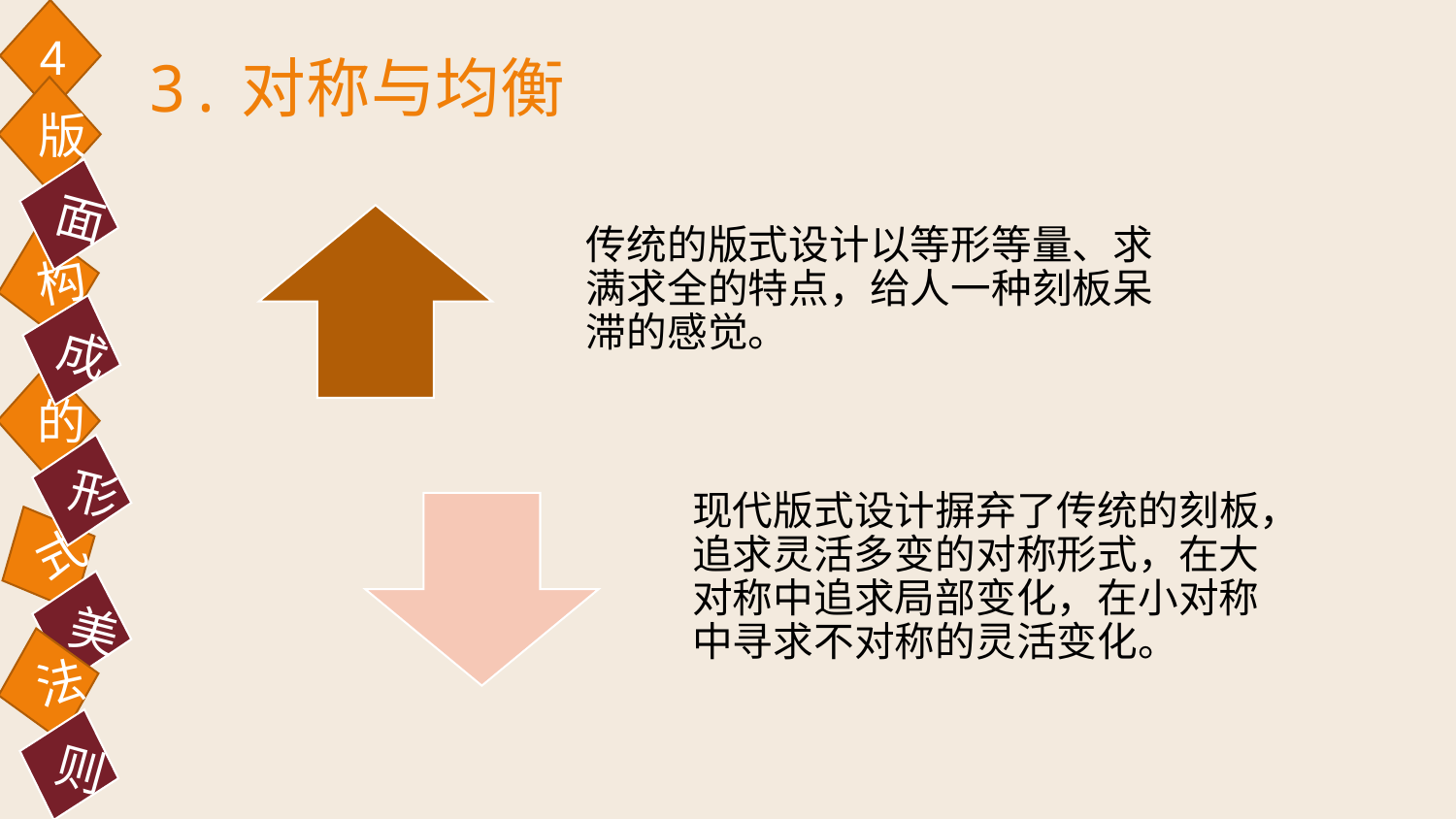

4
3.对称与均衡
版
面
传统的版式设计以等形等量、求满求全的特点，给人一种刻板呆滞的感觉。
现代版式设计摒弃了传统的刻板，追求灵活多变的对称形式，在大对称中追求局部变化，在小对称中寻求不对称的灵活变化。
构
成
的
形
式
美
法
则